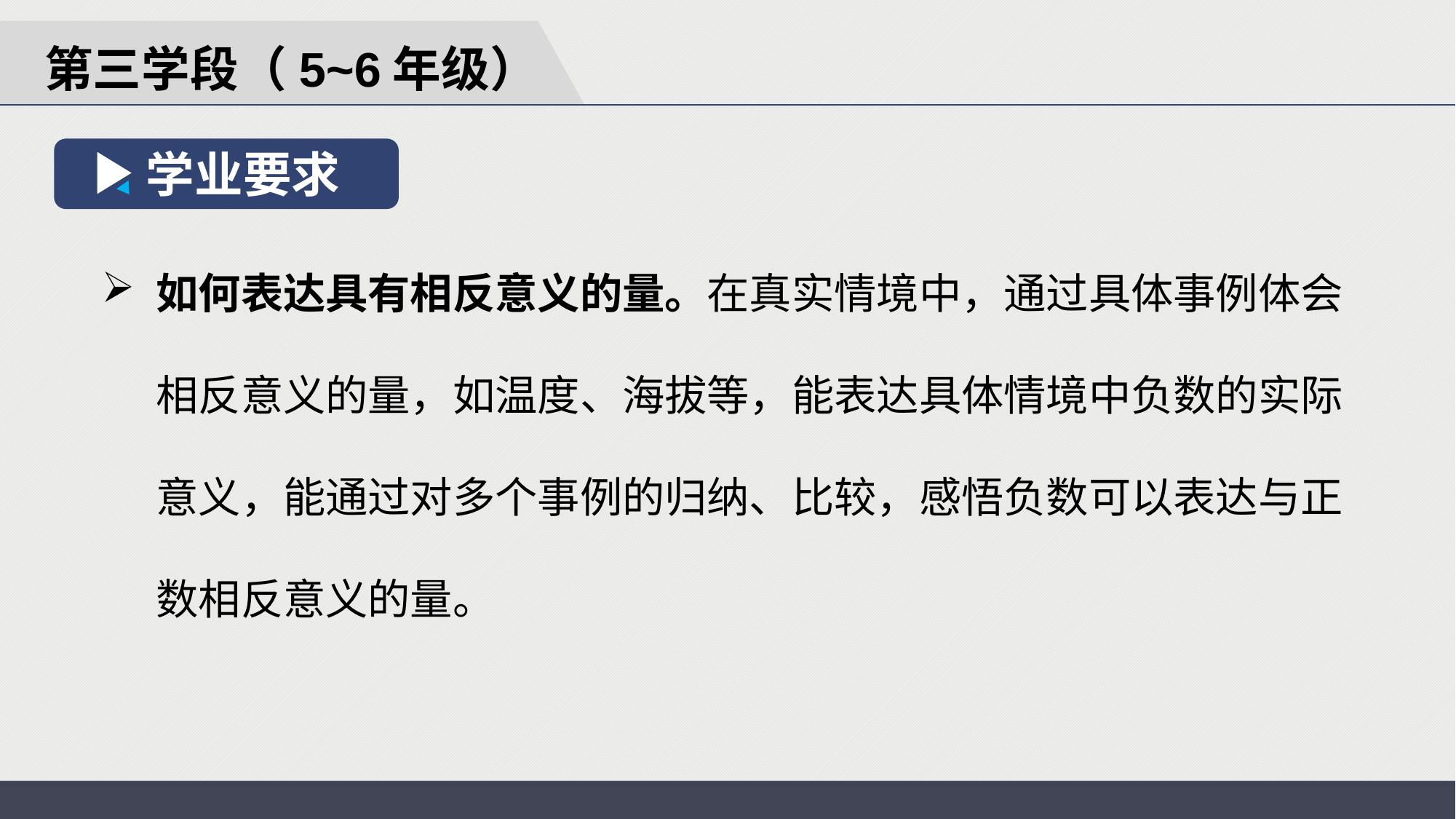

第三学段（5~6年级）
学业要求

如何表达具有相反意义的量。在真实情境中，通过具体事例体会相反意义的量，如温度、海拔等，能表达具体情境中负数的实际意义，能通过对多个事例的归纳、比较，感悟负数可以表达与正数相反意义的量。